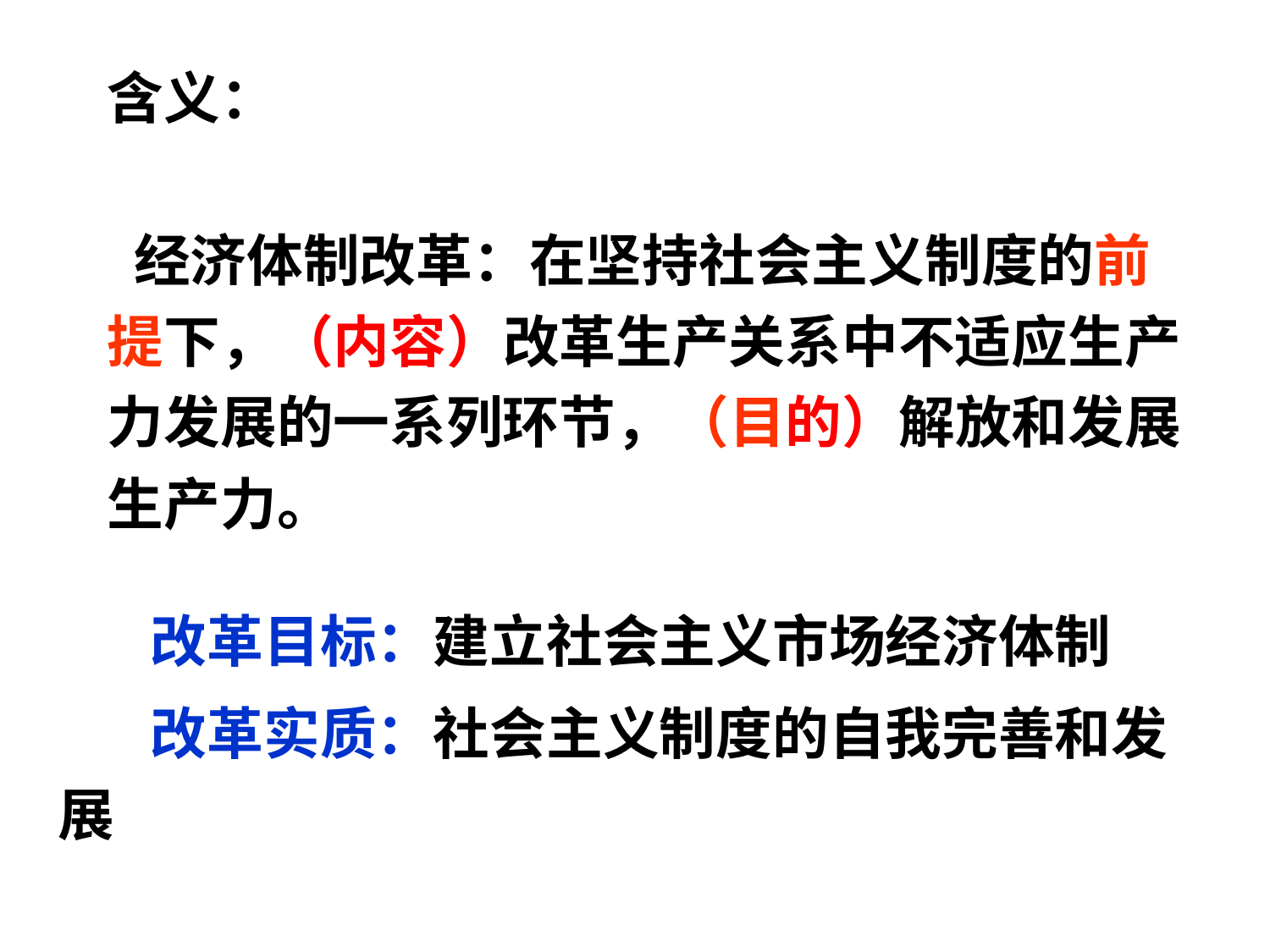

含义：

 经济体制改革：在坚持社会主义制度的前提下，（内容）改革生产关系中不适应生产力发展的一系列环节，（目的）解放和发展生产力。
改革目标：建立社会主义市场经济体制
改革实质：社会主义制度的自我完善和发展